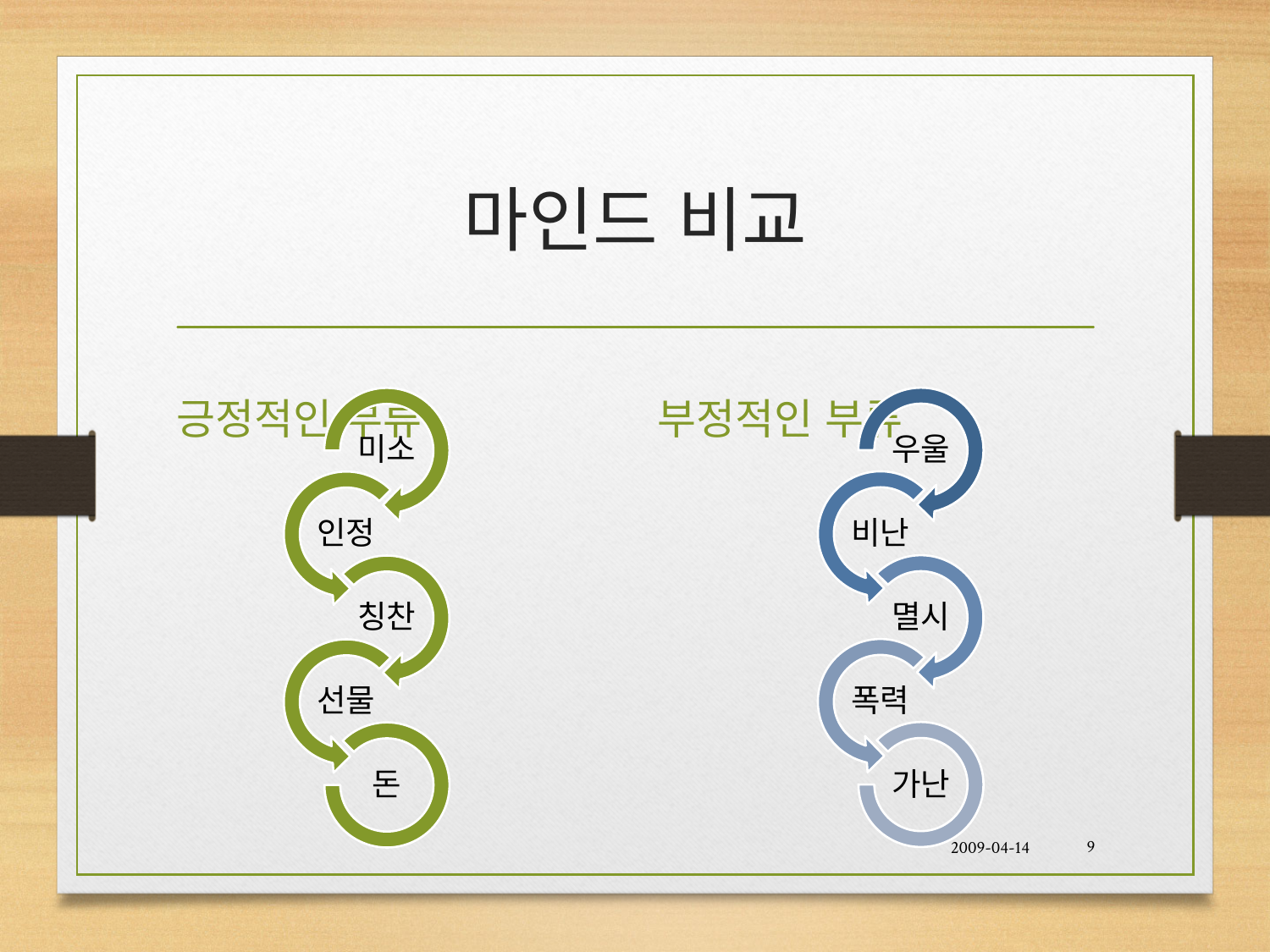

# 마인드 비교
긍정적인 부류
부정적인 부류
우울
비난
멸시
폭력
가난
미소
인정
칭찬
선물
돈
2009-04-14
9